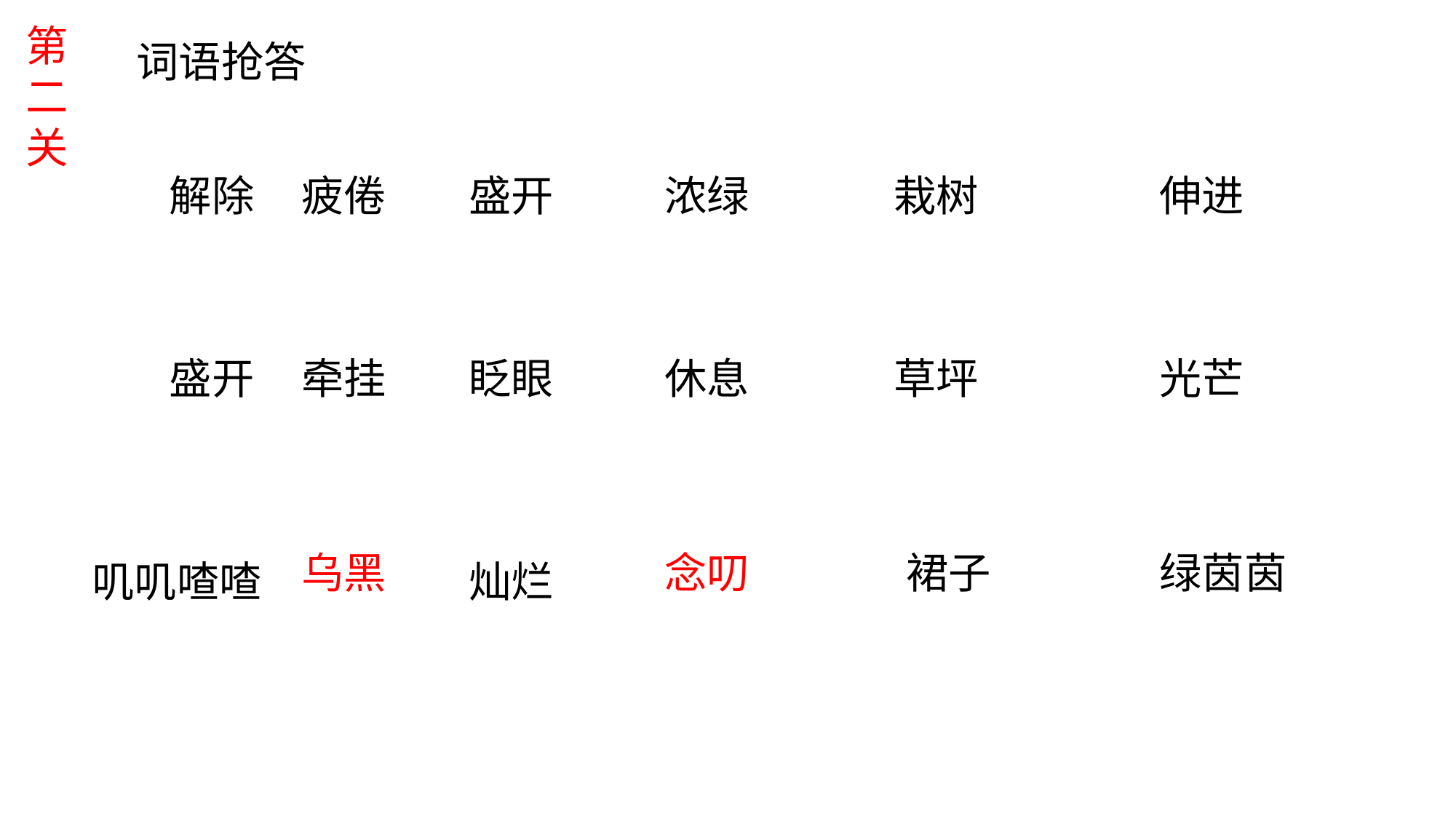

第二关
词语抢答
解除
疲倦
盛开
浓绿
栽树
伸进
盛开
牵挂
眨眼
休息
草坪
光芒
乌黑
念叨
裙子
绿茵茵
叽叽喳喳
灿烂